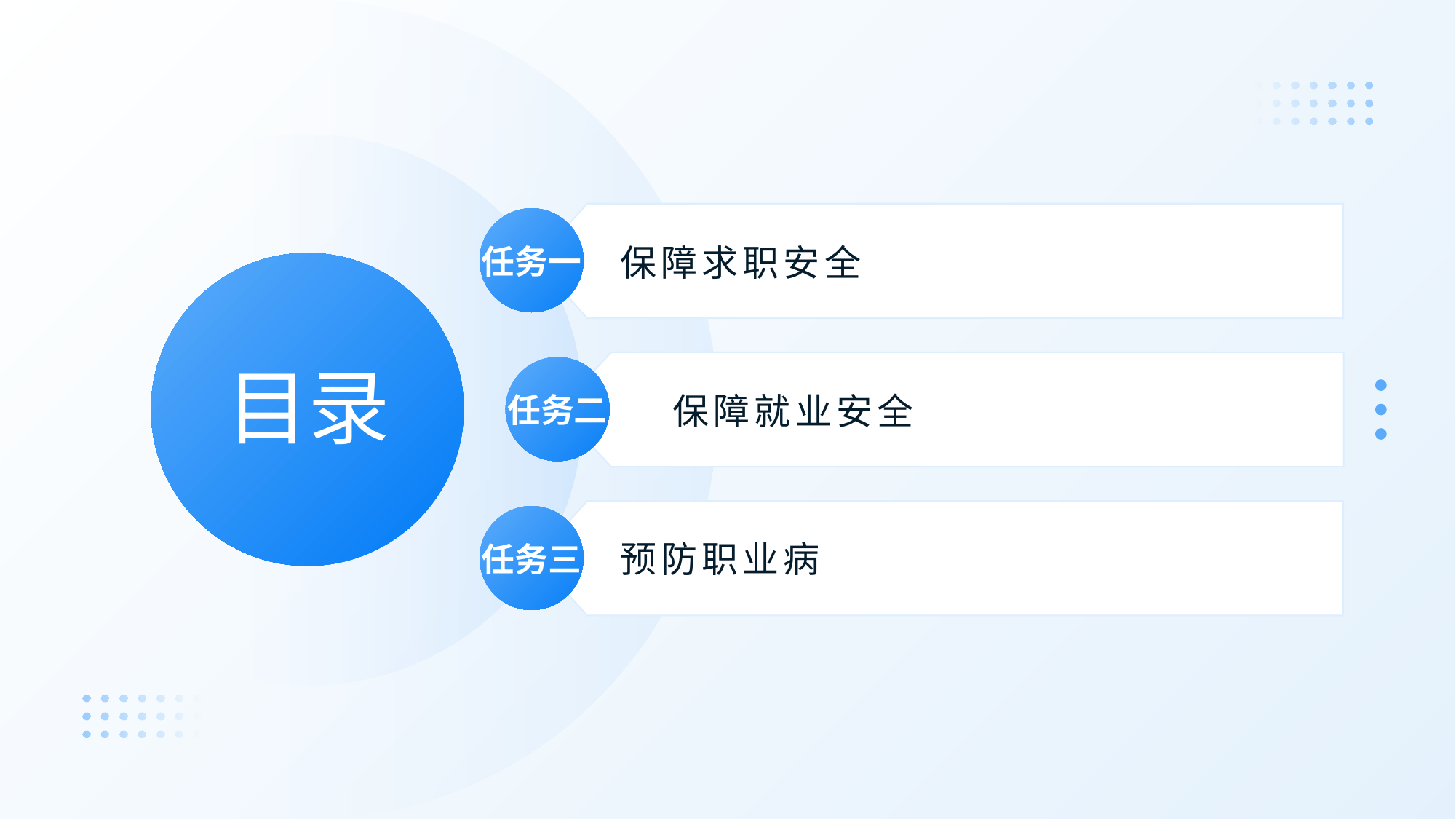

任务一
保障求职安全
# 目录

任务二
保障就业安全

任务三
预防职业病